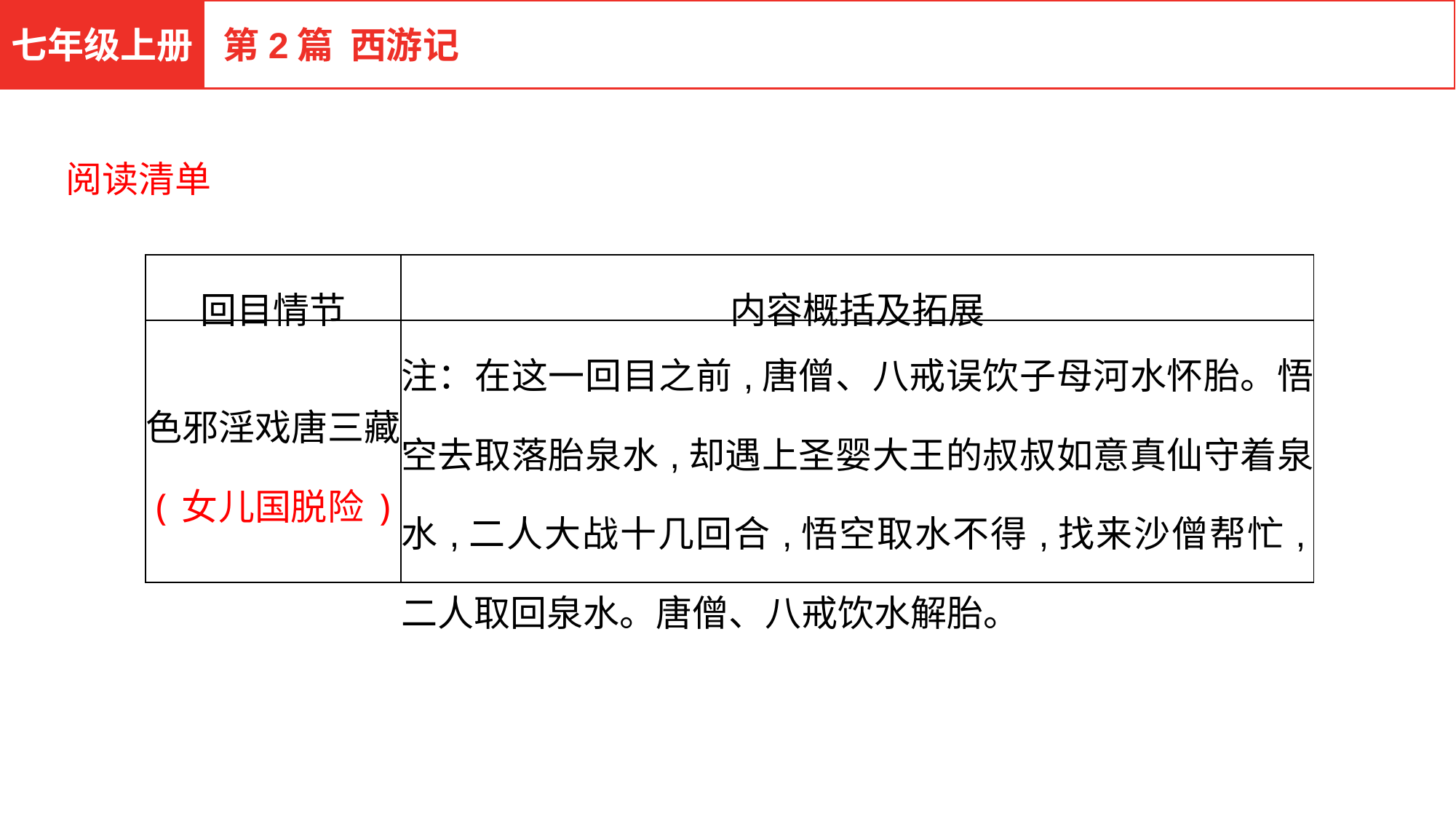

七年级上册
第2篇  西游记
阅读清单
| 回目情节 | 内容概括及拓展 |
| --- | --- |
| 色邪淫戏唐三藏 (女儿国脱险) | 注：在这一回目之前,唐僧、八戒误饮子母河水怀胎。悟空去取落胎泉水,却遇上圣婴大王的叔叔如意真仙守着泉水,二人大战十几回合,悟空取水不得,找来沙僧帮忙,二人取回泉水。唐僧、八戒饮水解胎。 |